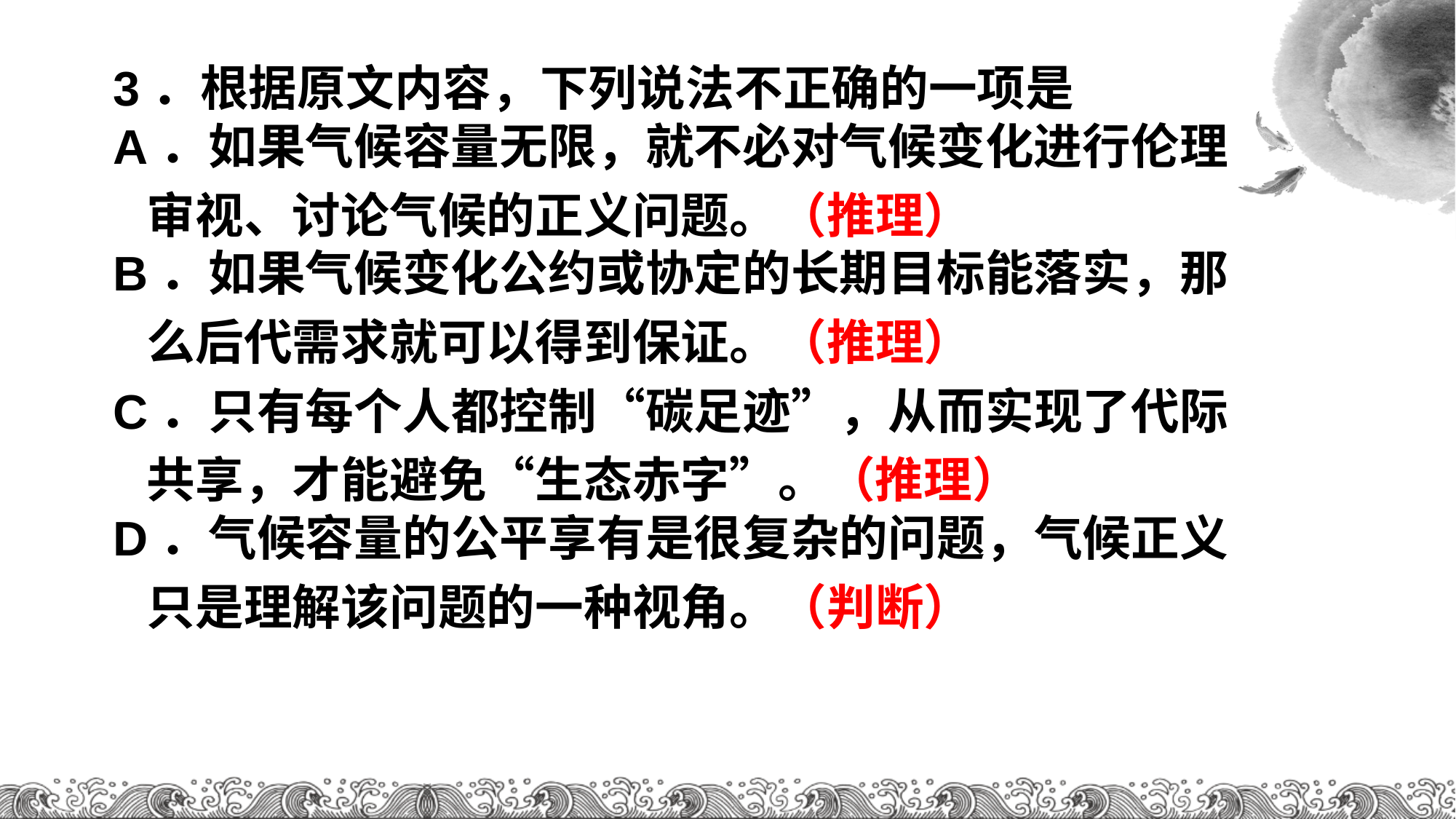

3．根据原文内容，下列说法不正确的一项是
A．如果气候容量无限，就不必对气候变化进行伦理
  审视、讨论气候的正义问题。（推理）
B．如果气候变化公约或协定的长期目标能落实，那
  么后代需求就可以得到保证。（推理）
C．只有每个人都控制“碳足迹”，从而实现了代际
  共享，才能避免“生态赤字”。（推理）
D．气候容量的公平享有是很复杂的问题，气候正义
  只是理解该问题的一种视角。（判断）